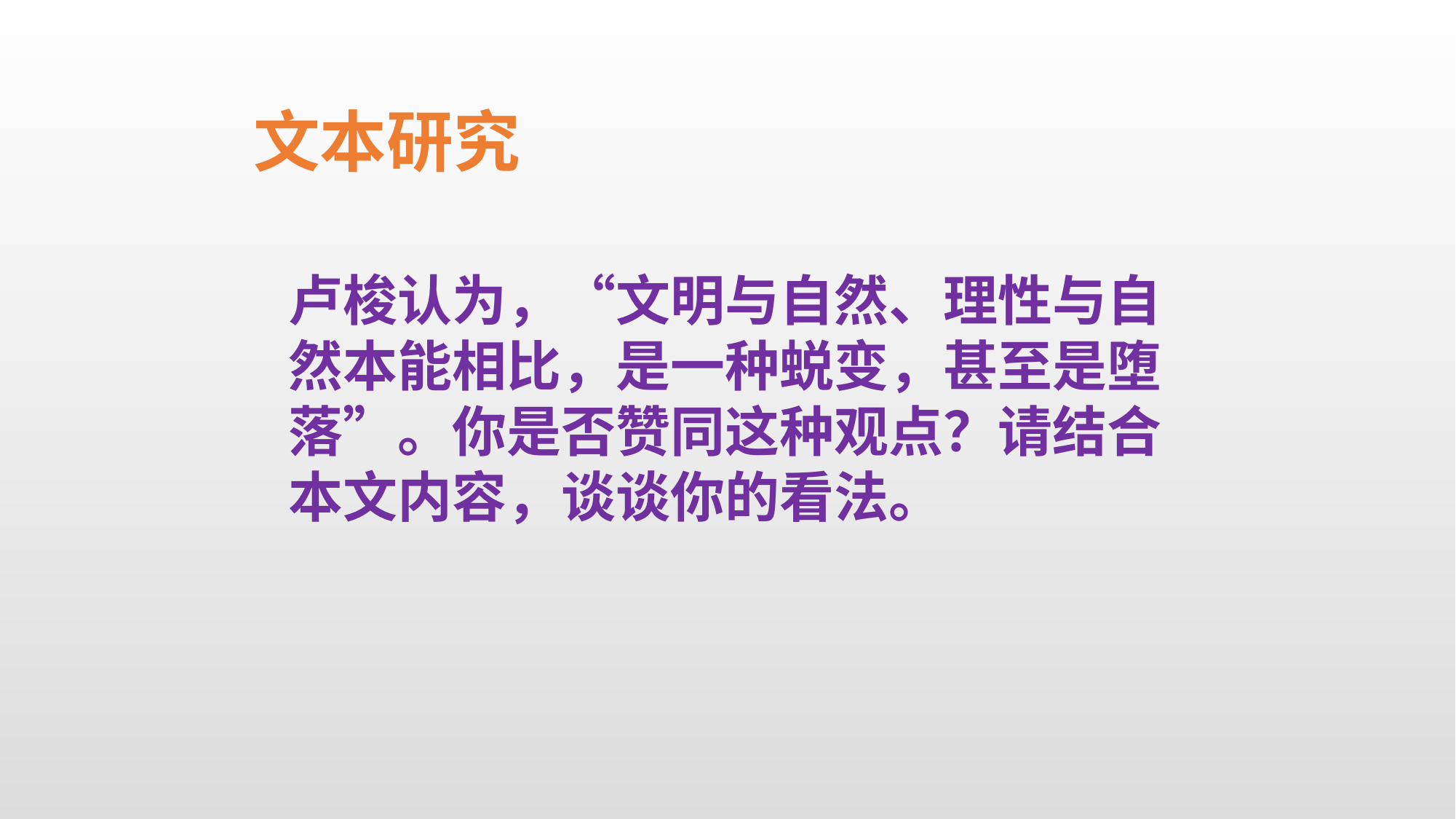

文本研究
卢梭认为，“文明与自然、理性与自然本能相比，是一种蜕变，甚至是堕落”。你是否赞同这种观点？请结合本文内容，谈谈你的看法。